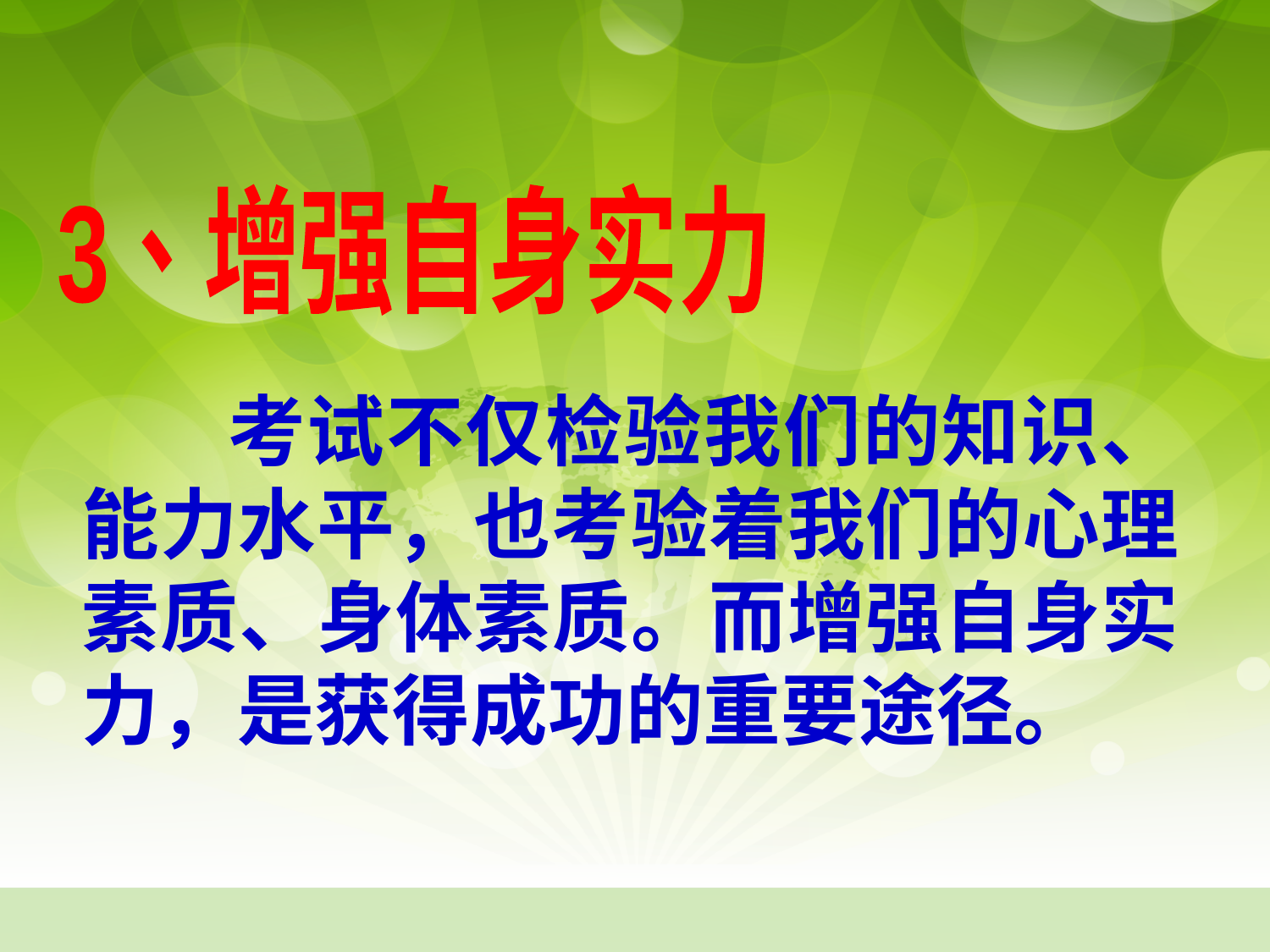

3、增强自身实力
        考试不仅检验我们的知识、能力水平，也考验着我们的心理素质、身体素质。而增强自身实力，是获得成功的重要途径。